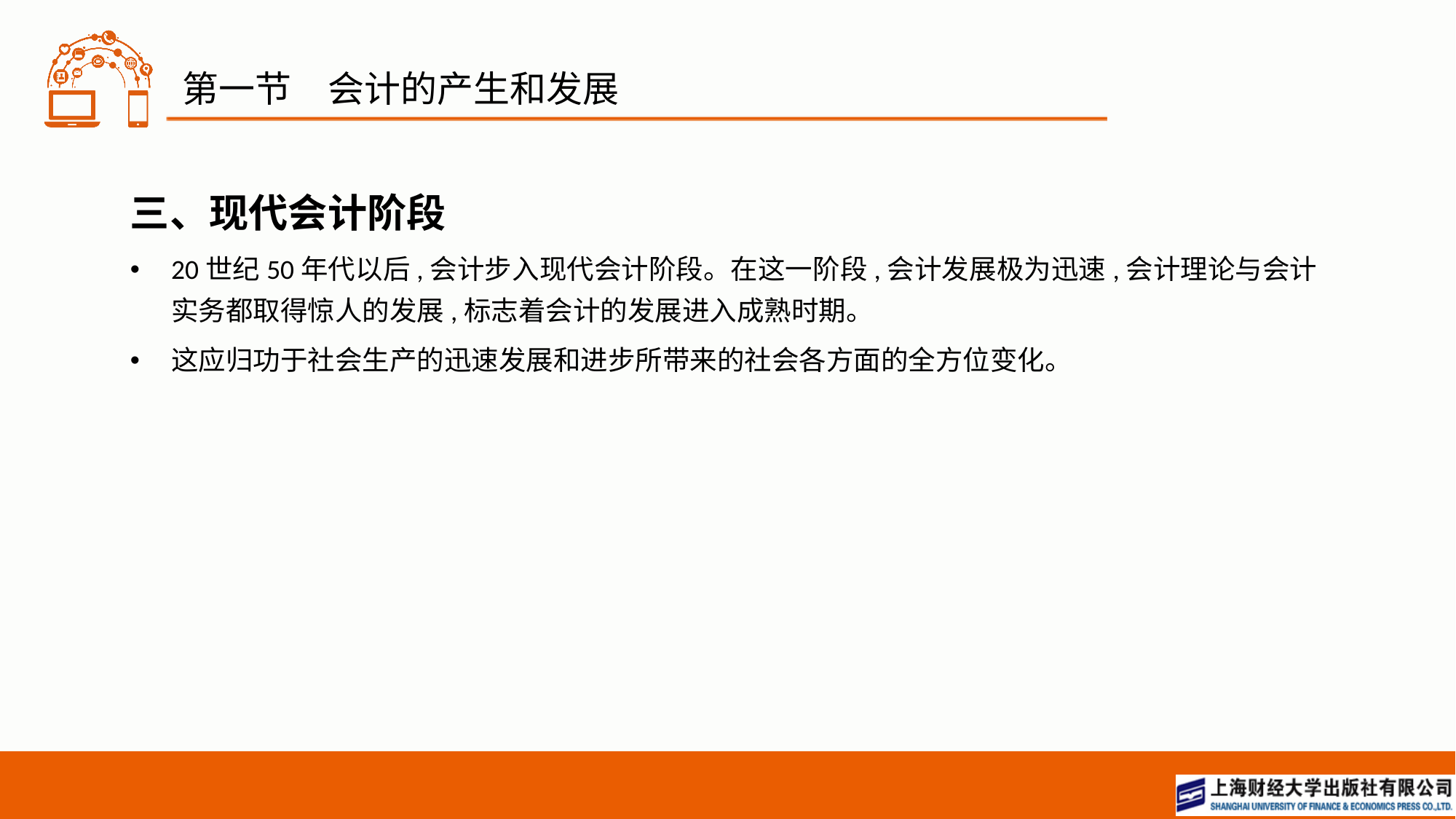

# 第一节　会计的产生和发展
三、现代会计阶段
20世纪50年代以后,会计步入现代会计阶段。在这一阶段,会计发展极为迅速,会计理论与会计实务都取得惊人的发展,标志着会计的发展进入成熟时期。
这应归功于社会生产的迅速发展和进步所带来的社会各方面的全方位变化。